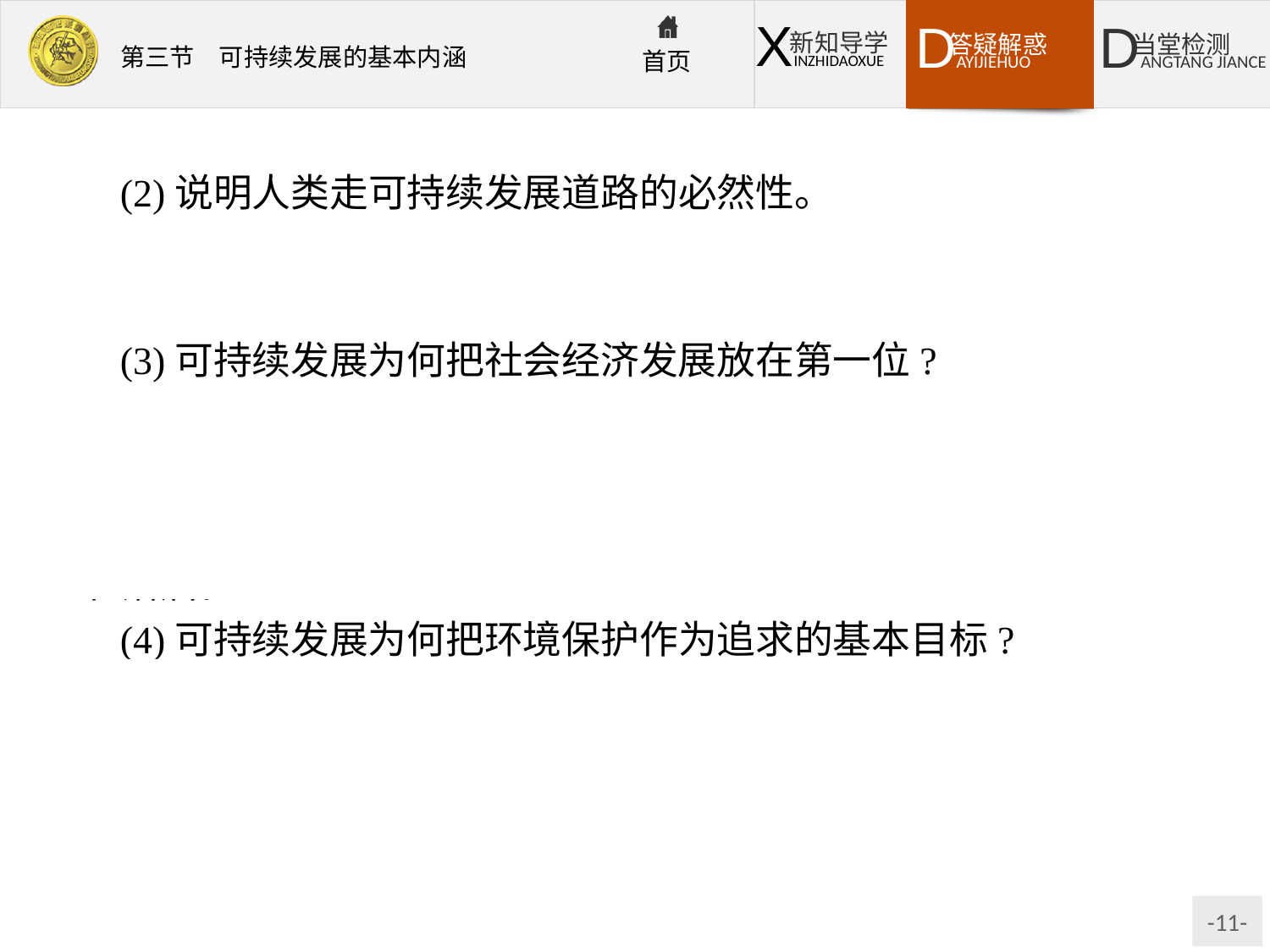

(2)说明人类走可持续发展道路的必然性。
提示当前人类面临人口增长、资源枯竭、生态失调、环境恶化等问题,为摆脱困境,必须走可持续发展的道路。
(3)可持续发展为何把社会经济发展放在第一位?
提示可持续发展鼓励经济增长,社会经济发展是人类共同的、普遍的权利;只有发展,才能为解决贫富悬殊、生态危机等问题提供必要的资金和技术,才能逐步实现现代化,最终摆脱贫穷、愚昧和落后。
(4)可持续发展为何把环境保护作为追求的基本目标?
提示可持续发展认为经济发展与环境保护彼此联系,互为因果。发展社会经济和提高生活质量是人类追求的目标,它需要足够的自然资源和良好的生态环境作为依托。